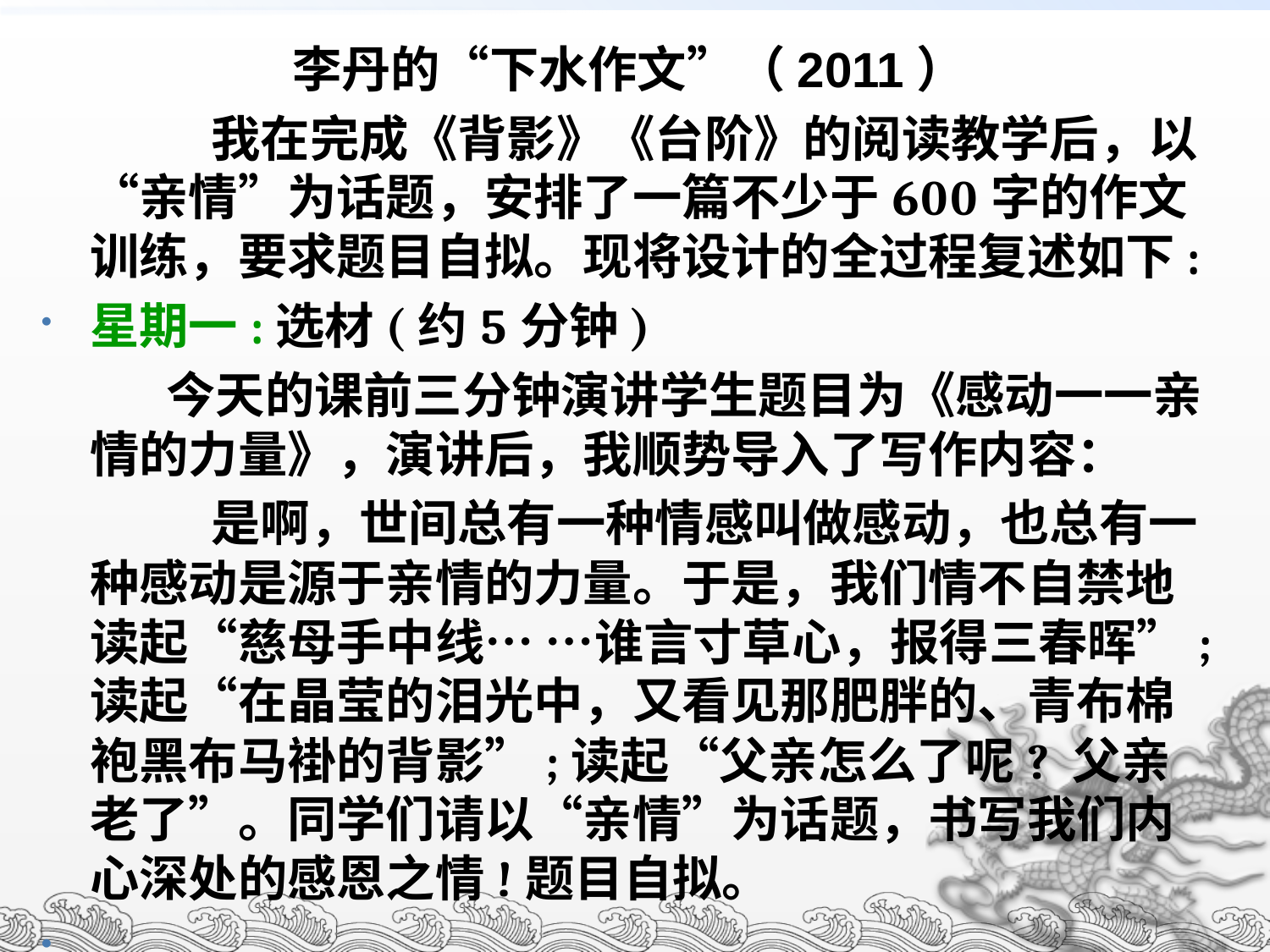

# 李丹的“下水作文”（2011）
              我在完成《背影》《台阶》的阅读教学后，以“亲情”为话题，安排了一篇不少于600字的作文训练，要求题目自拟。现将设计的全过程复述如下:
星期一:选材(约5分钟)
          今天的课前三分钟演讲学生题目为《感动一一亲情的力量》，演讲后，我顺势导入了写作内容：
              是啊，世间总有一种情感叫做感动，也总有一种感动是源于亲情的力量。于是，我们情不自禁地读起“慈母手中线… …谁言寸草心，报得三春晖”;读起“在晶莹的泪光中，又看见那肥胖的、青布棉袍黑布马褂的背影”;读起“父亲怎么了呢? 父亲老了”。同学们请以“亲情”为话题，书写我们内心深处的感恩之情!题目自拟。